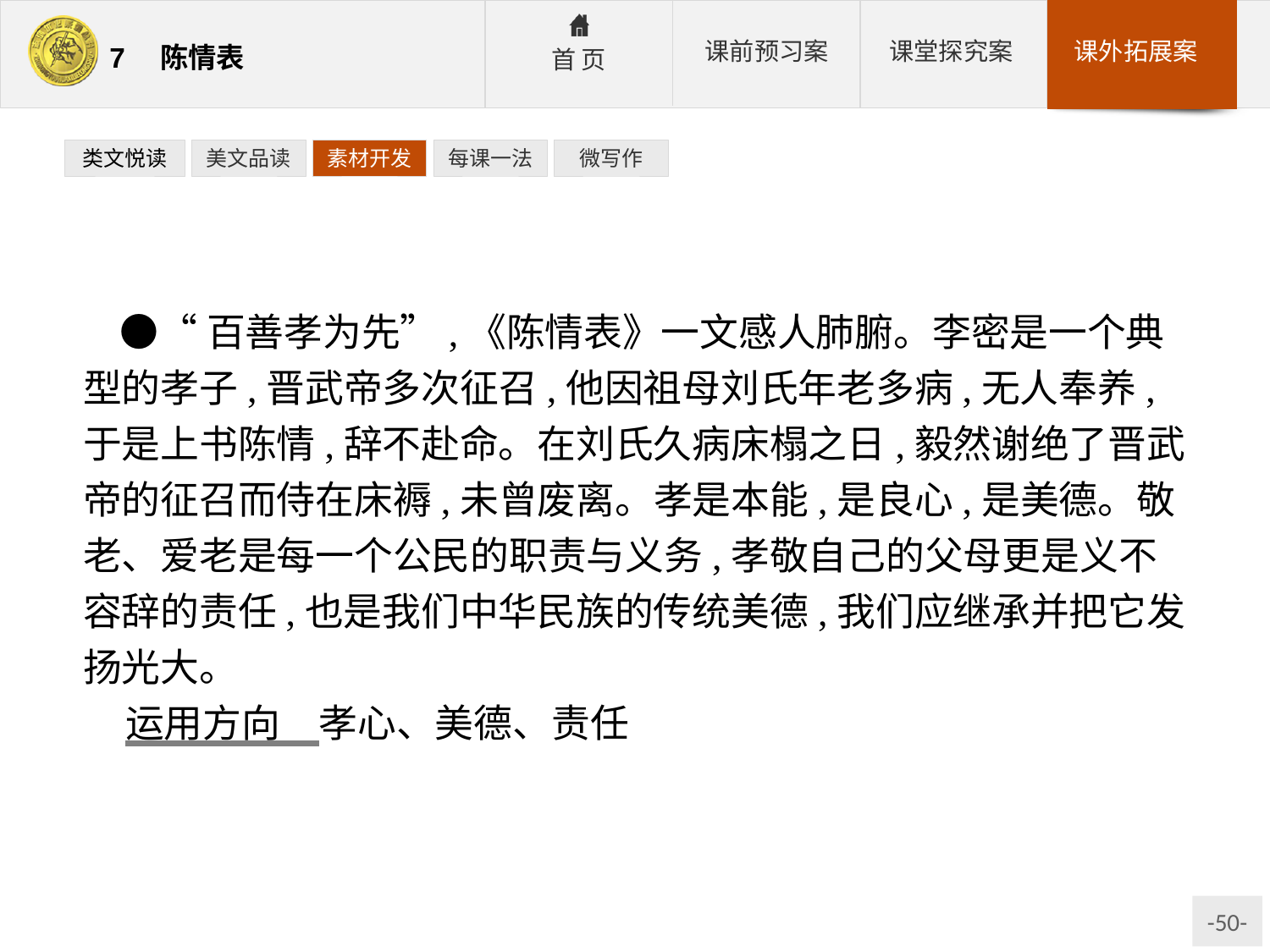

类文悦读
美文品读
素材开发
每课一法
微写作
●“百善孝为先”,《陈情表》一文感人肺腑。李密是一个典型的孝子,晋武帝多次征召,他因祖母刘氏年老多病,无人奉养,于是上书陈情,辞不赴命。在刘氏久病床榻之日,毅然谢绝了晋武帝的征召而侍在床褥,未曾废离。孝是本能,是良心,是美德。敬老、爱老是每一个公民的职责与义务,孝敬自己的父母更是义不容辞的责任,也是我们中华民族的传统美德,我们应继承并把它发扬光大。
运用方向　孝心、美德、责任